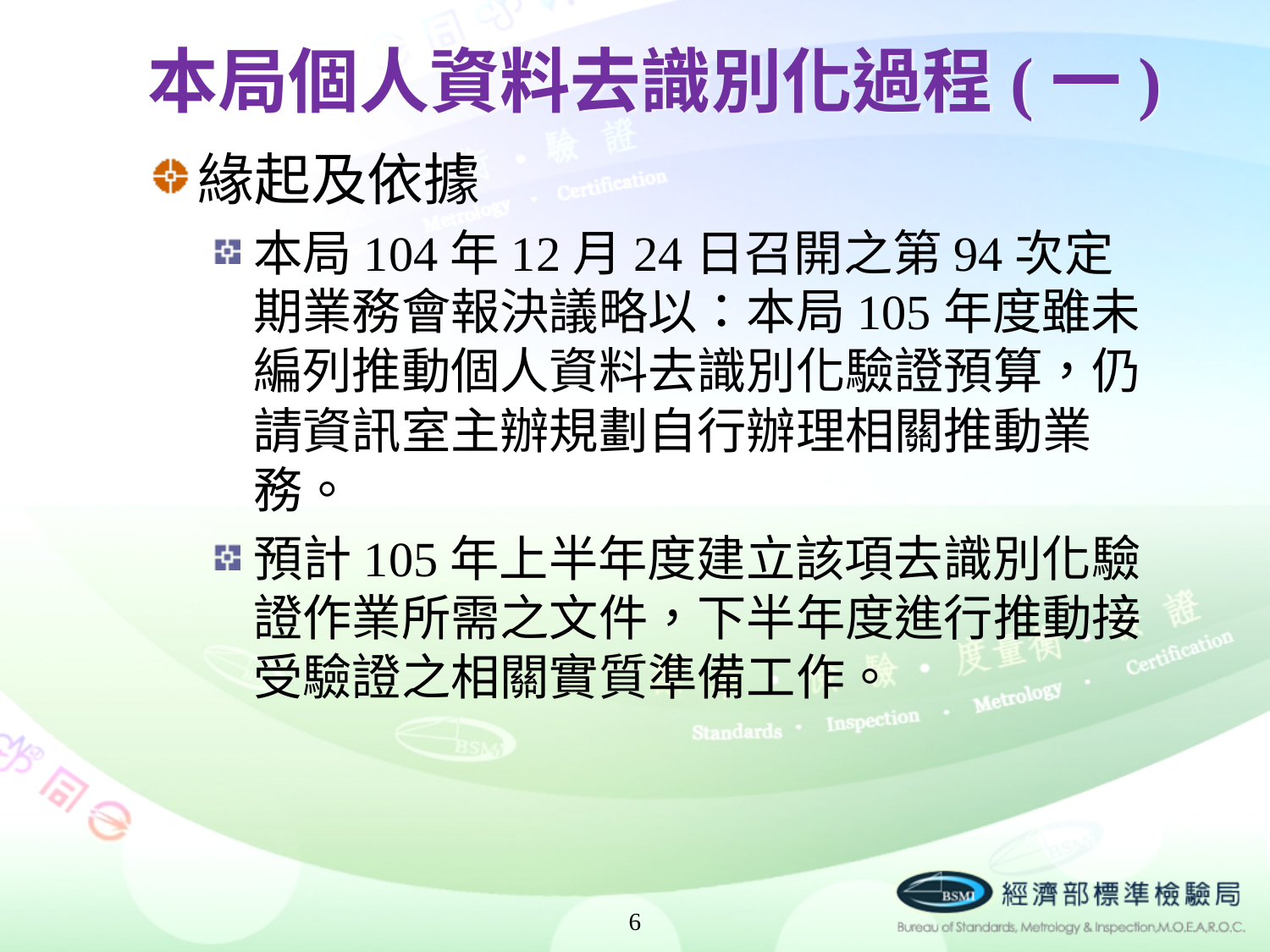

# 本局個人資料去識別化過程(一)
緣起及依據
本局104年12月24日召開之第94次定期業務會報決議略以：本局105年度雖未編列推動個人資料去識別化驗證預算，仍請資訊室主辦規劃自行辦理相關推動業務。
預計105年上半年度建立該項去識別化驗證作業所需之文件，下半年度進行推動接受驗證之相關實質準備工作。
7